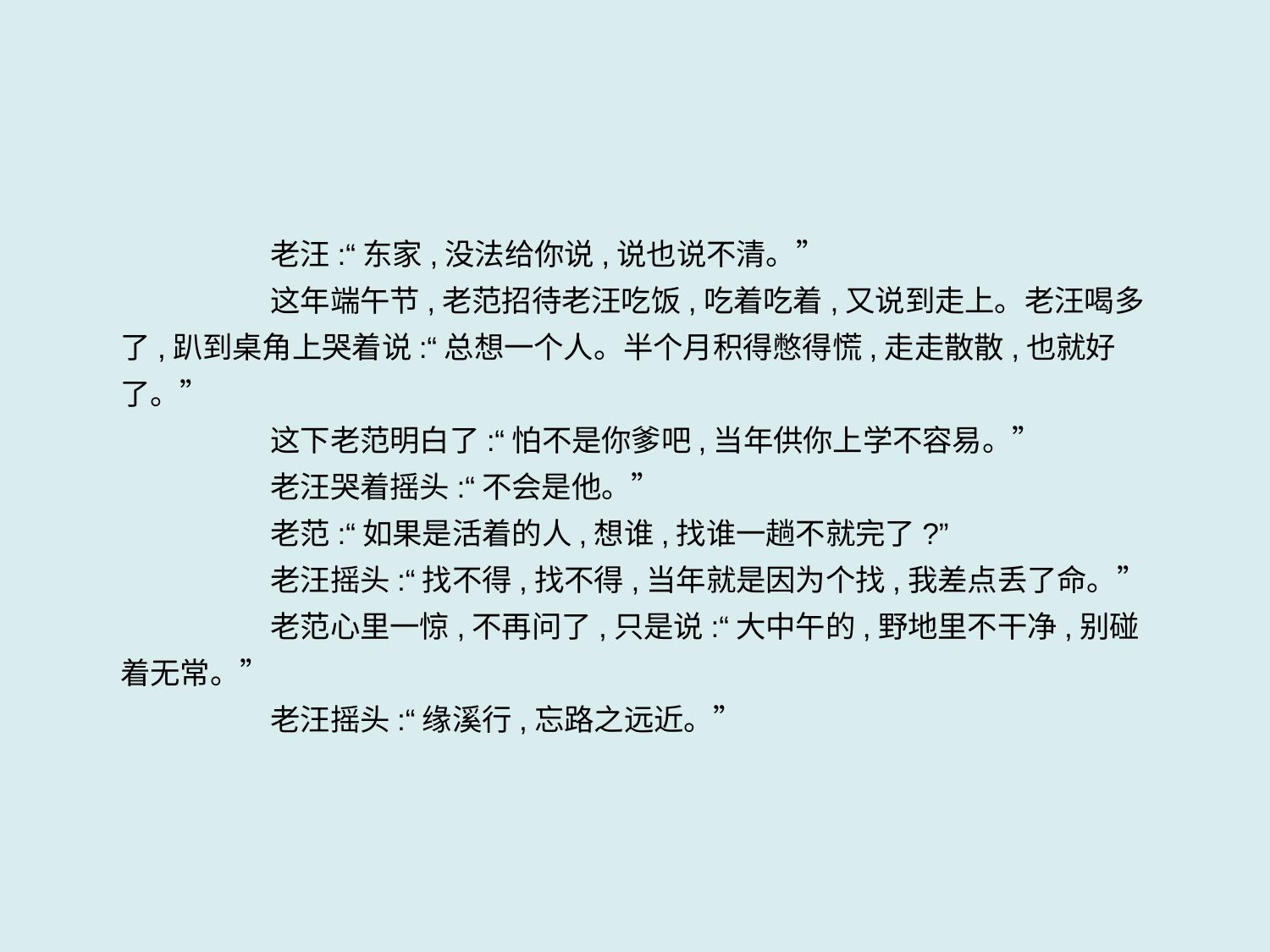

老汪:“东家,没法给你说,说也说不清。”
这年端午节,老范招待老汪吃饭,吃着吃着,又说到走上。老汪喝多了,趴到桌角上哭着说:“总想一个人。半个月积得憋得慌,走走散散,也就好了。”
这下老范明白了:“怕不是你爹吧,当年供你上学不容易。”
老汪哭着摇头:“不会是他。”
老范:“如果是活着的人,想谁,找谁一趟不就完了?”
老汪摇头:“找不得,找不得,当年就是因为个找,我差点丢了命。”
老范心里一惊,不再问了,只是说:“大中午的,野地里不干净,别碰着无常。”
老汪摇头:“缘溪行,忘路之远近。”